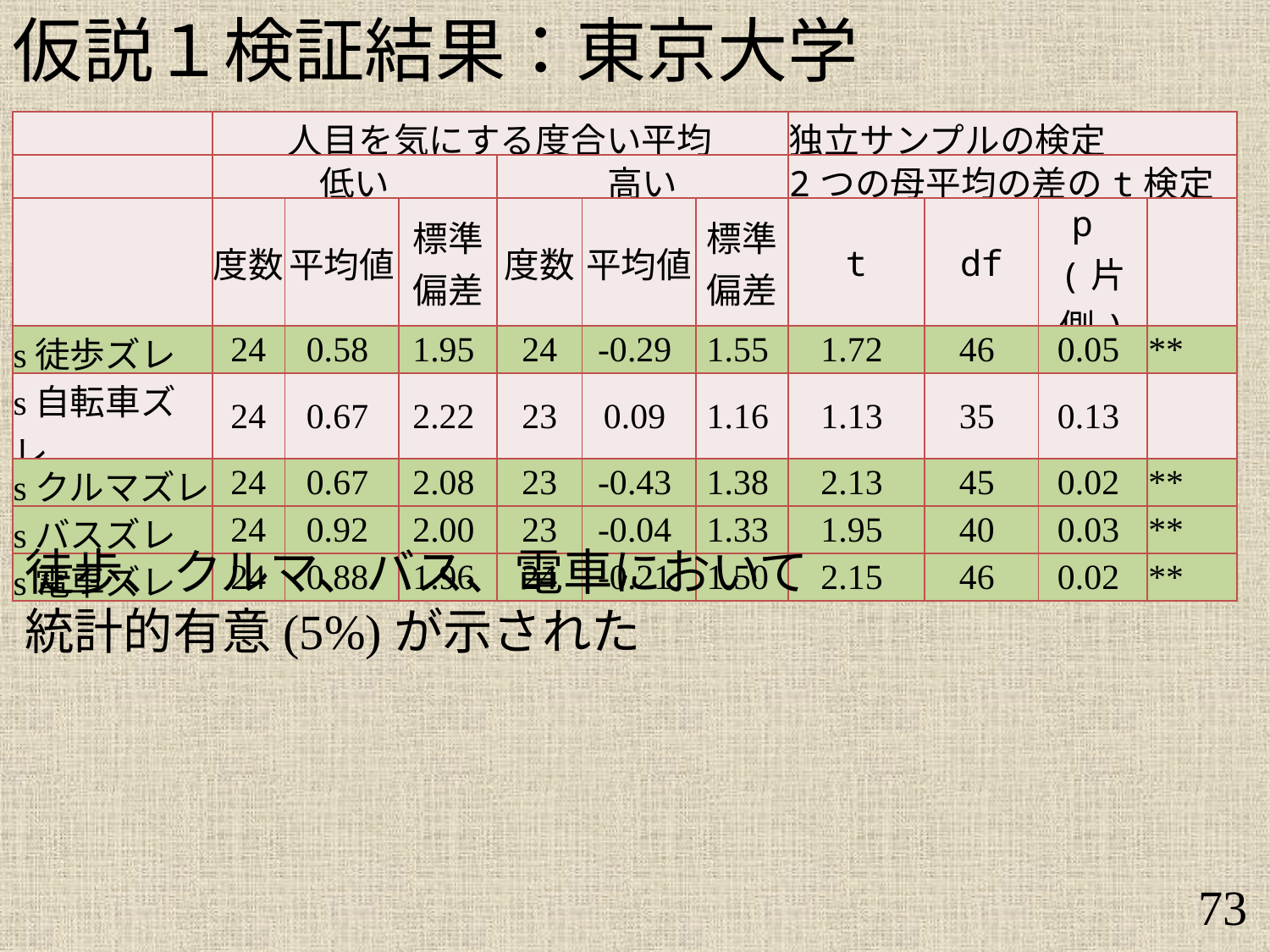

仮説１検証結果：東京大学
|  | 人目を気にする度合い平均 |  |  |  |  |  | 独立サンプルの検定 |  |  |  |
| --- | --- | --- | --- | --- | --- | --- | --- | --- | --- | --- |
|  | 低い |  |  | 高い |  |  | 2つの母平均の差のt検定 |  |  |  |
|  | 度数 | 平均値 | 標準 偏差 | 度数 | 平均値 | 標準 偏差 | t | df | p (片側) |  |
| s徒歩ズレ | 24 | 0.58 | 1.95 | 24 | -0.29 | 1.55 | 1.72 | 46 | 0.05 | \*\* |
| s自転車ズレ | 24 | 0.67 | 2.22 | 23 | 0.09 | 1.16 | 1.13 | 35 | 0.13 |  |
| sクルマズレ | 24 | 0.67 | 2.08 | 23 | -0.43 | 1.38 | 2.13 | 45 | 0.02 | \*\* |
| sバスズレ | 24 | 0.92 | 2.00 | 23 | -0.04 | 1.33 | 1.95 | 40 | 0.03 | \*\* |
| s電車ズレ | 24 | 0.88 | 1.96 | 24 | -0.21 | 1.50 | 2.15 | 46 | 0.02 | \*\* |
徒歩、クルマ、バス、電車において
統計的有意(5%)が示された
73